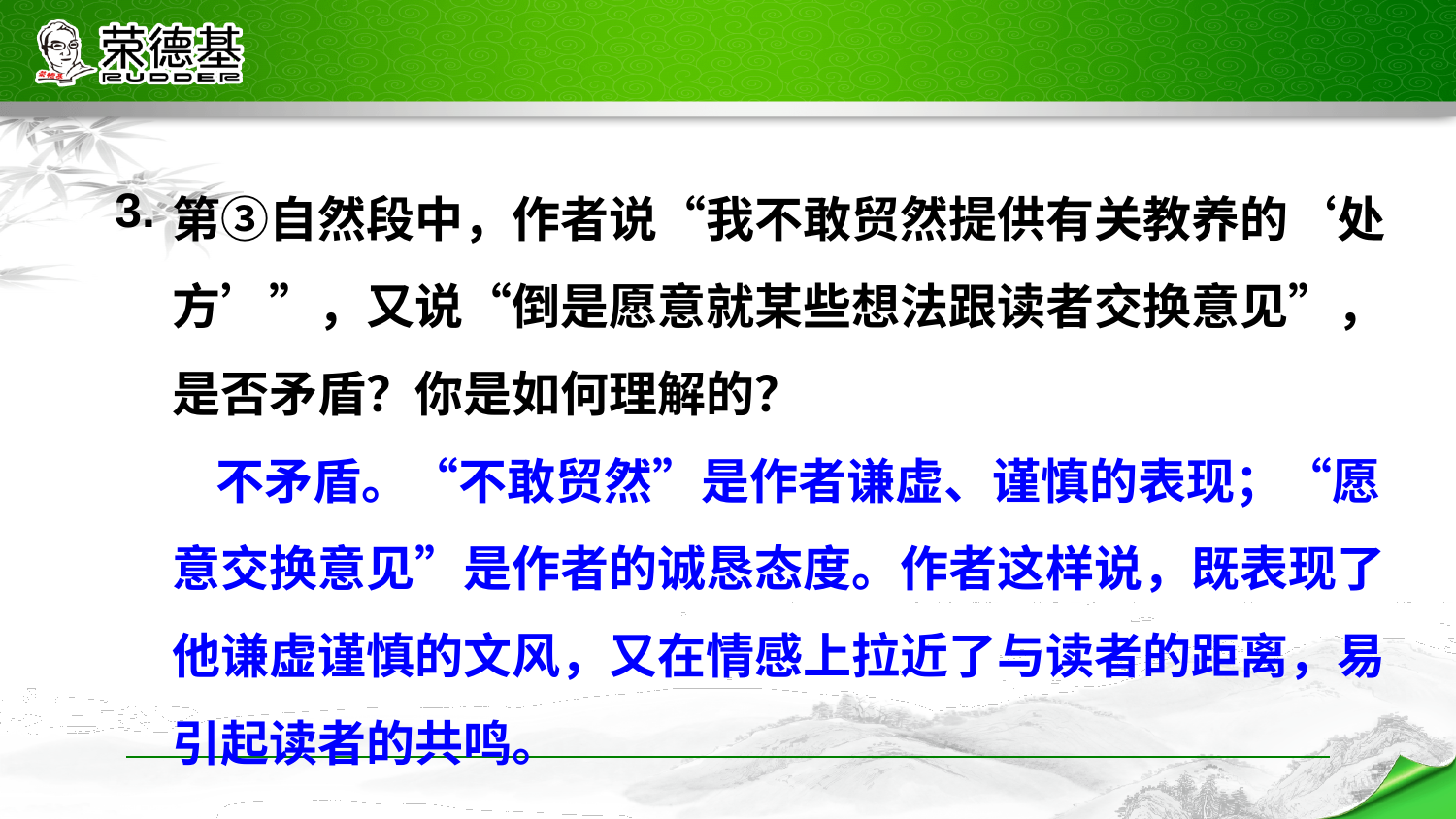

第③自然段中，作者说“我不敢贸然提供有关教养的‘处方’”，又说“倒是愿意就某些想法跟读者交换意见”，是否矛盾？你是如何理解的？
   不矛盾。“不敢贸然”是作者谦虚、谨慎的表现；“愿意交换意见”是作者的诚恳态度。作者这样说，既表现了他谦虚谨慎的文风，又在情感上拉近了与读者的距离，易引起读者的共鸣。
3.